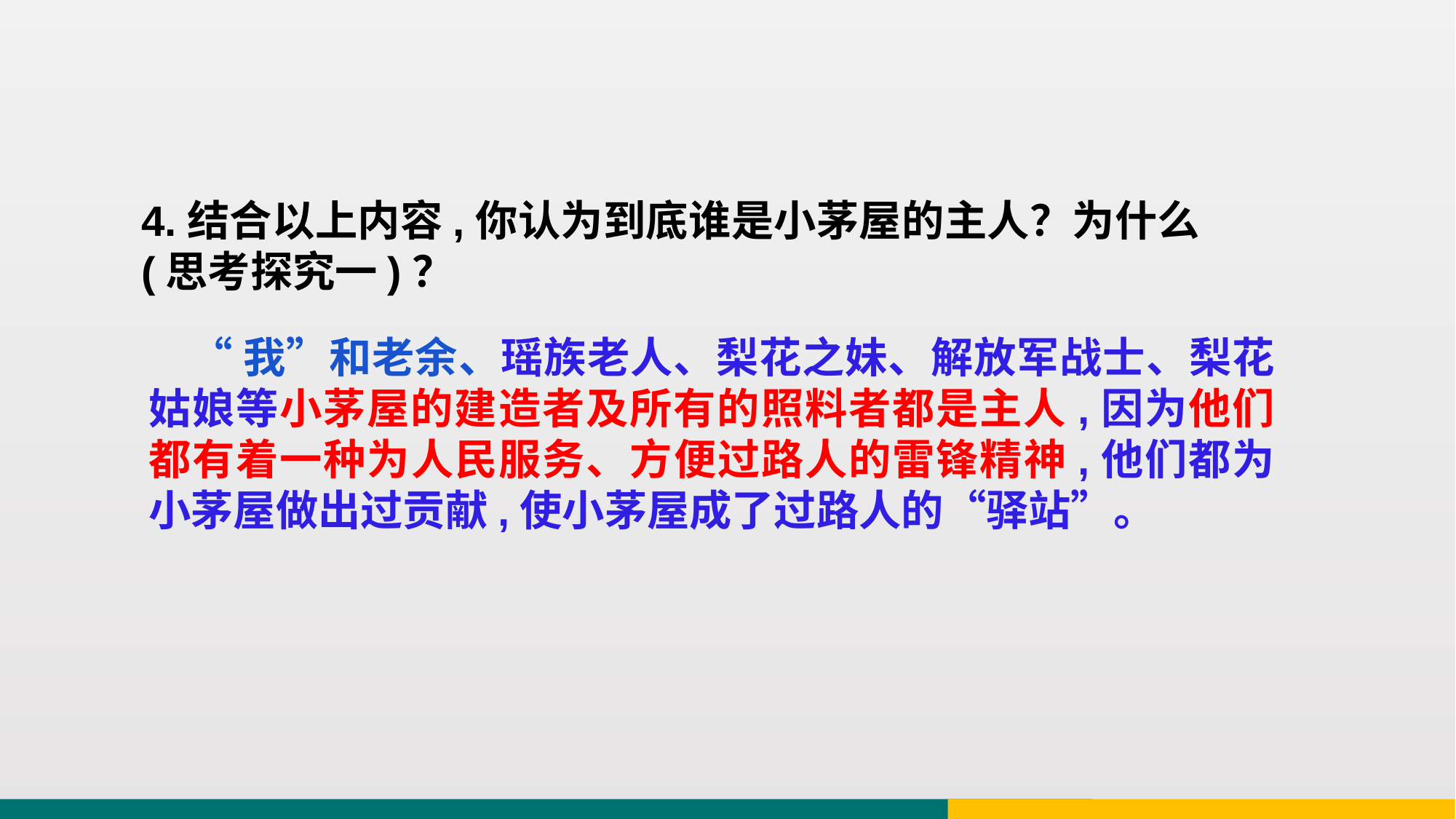

4.结合以上内容,你认为到底谁是小茅屋的主人？为什么(思考探究一)？
    “我”和老余、瑶族老人、梨花之妹、解放军战士、梨花姑娘等小茅屋的建造者及所有的照料者都是主人,因为他们都有着一种为人民服务、方便过路人的雷锋精神,他们都为小茅屋做出过贡献,使小茅屋成了过路人的“驿站”。